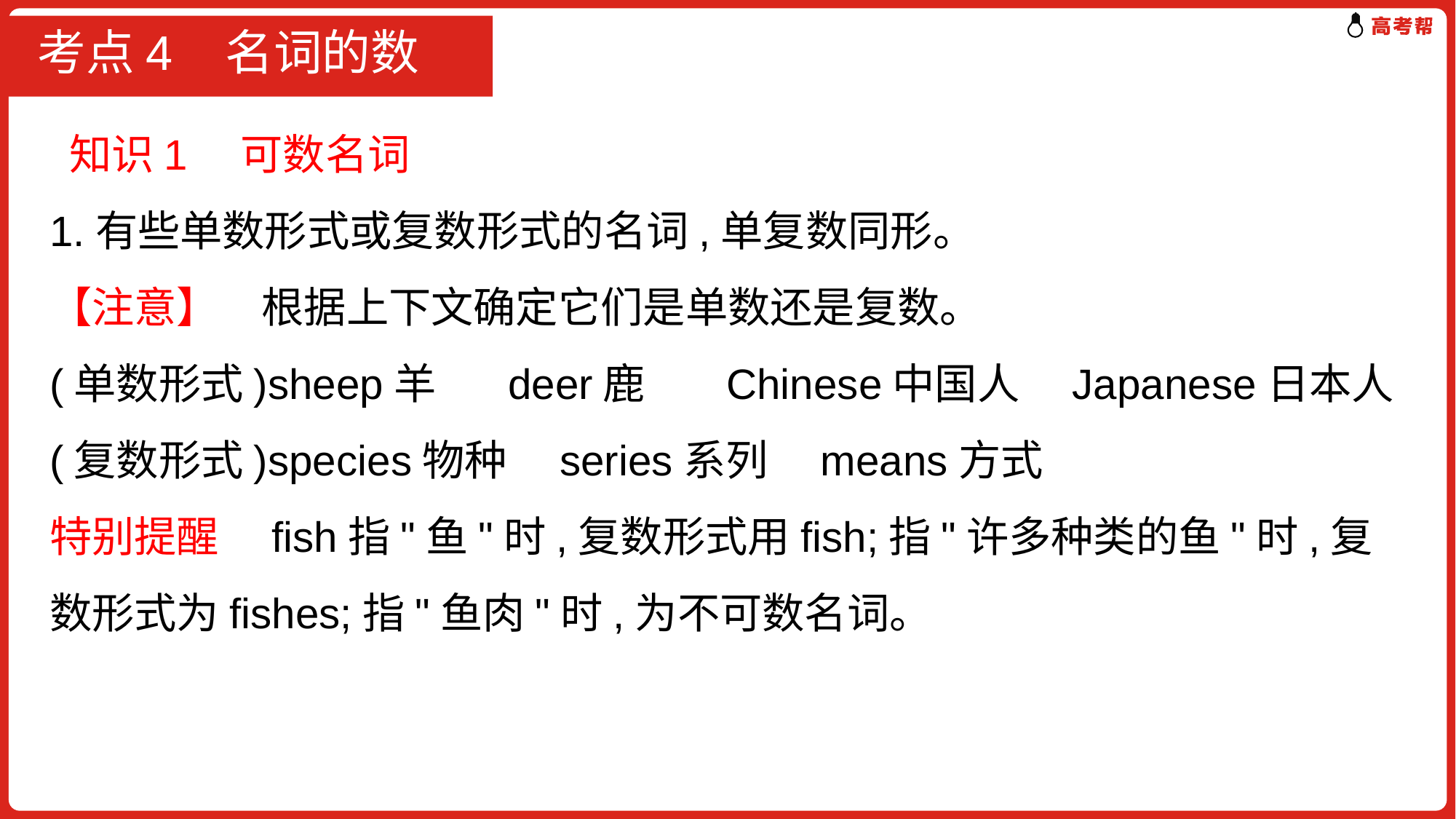

# 考点4   名词的数
 知识1　可数名词
1.有些单数形式或复数形式的名词,单复数同形。
【注意】　根据上下文确定它们是单数还是复数。
(单数形式)sheep羊　  deer鹿　   Chinese中国人　Japanese日本人
(复数形式)species物种　series系列　means方式
特别提醒　fish指"鱼"时,复数形式用fish;指"许多种类的鱼"时,复数形式为fishes;指"鱼肉"时,为不可数名词。